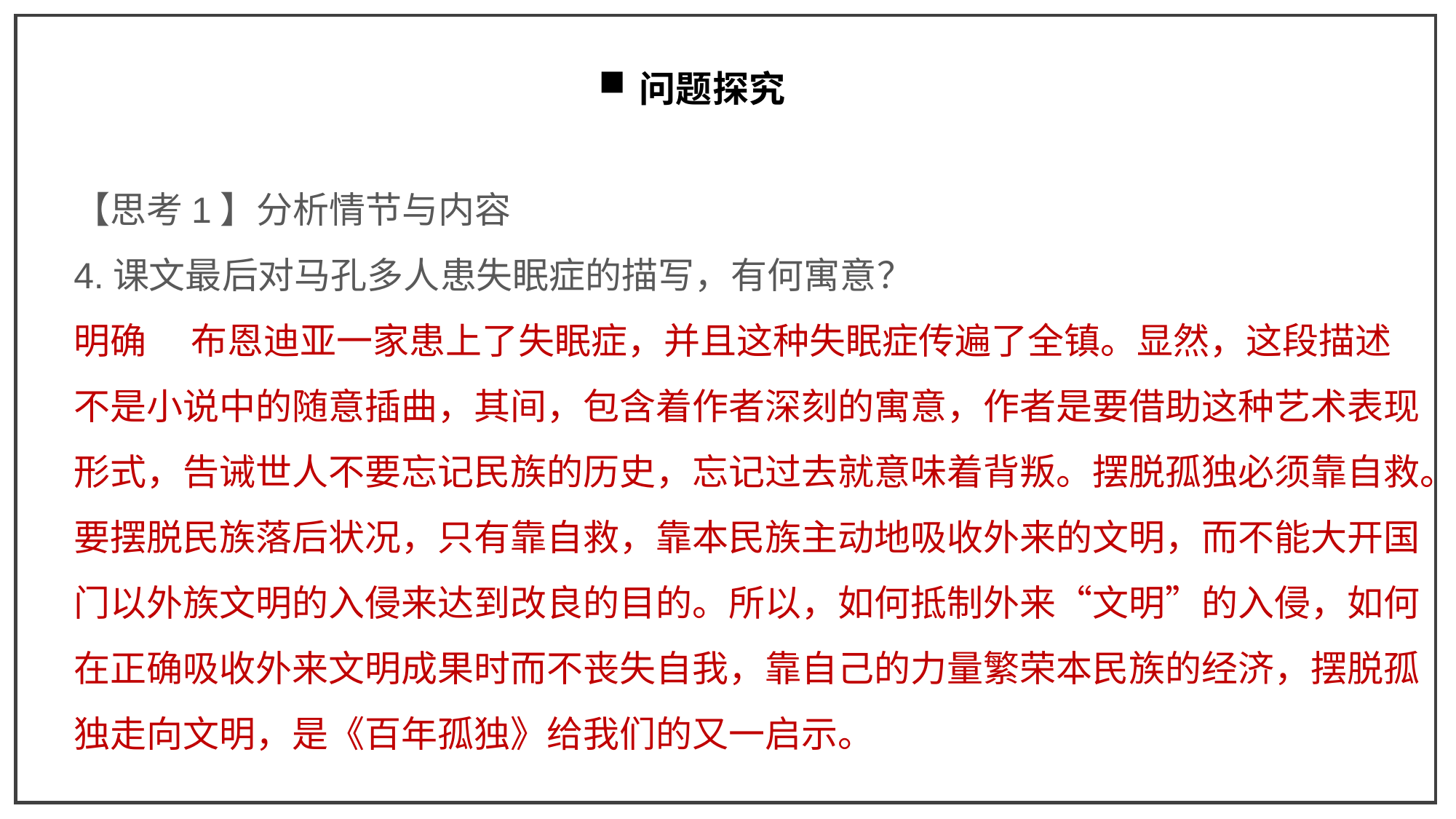

问题探究
【思考1】分析情节与内容
4.课文最后对马孔多人患失眠症的描写，有何寓意？
明确 　布恩迪亚一家患上了失眠症，并且这种失眠症传遍了全镇。显然，这段描述不是小说中的随意插曲，其间，包含着作者深刻的寓意，作者是要借助这种艺术表现形式，告诫世人不要忘记民族的历史，忘记过去就意味着背叛。摆脱孤独必须靠自救。要摆脱民族落后状况，只有靠自救，靠本民族主动地吸收外来的文明，而不能大开国门以外族文明的入侵来达到改良的目的。所以，如何抵制外来“文明”的入侵，如何在正确吸收外来文明成果时而不丧失自我，靠自己的力量繁荣本民族的经济，摆脱孤独走向文明，是《百年孤独》给我们的又一启示。